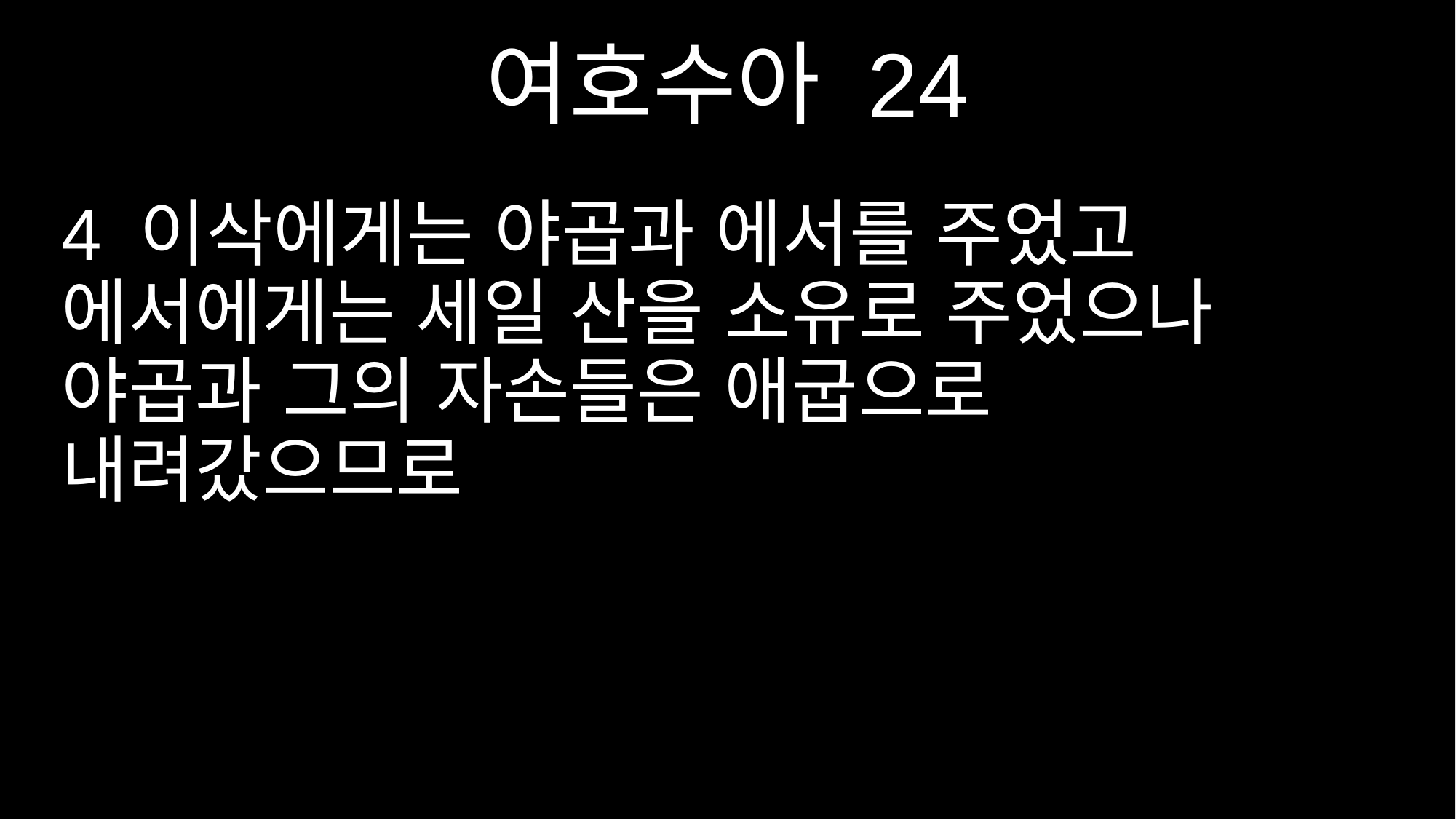

여호수아 24
4 이삭에게는 야곱과 에서를 주었고 에서에게는 세일 산을 소유로 주었으나 야곱과 그의 자손들은 애굽으로 내려갔으므로